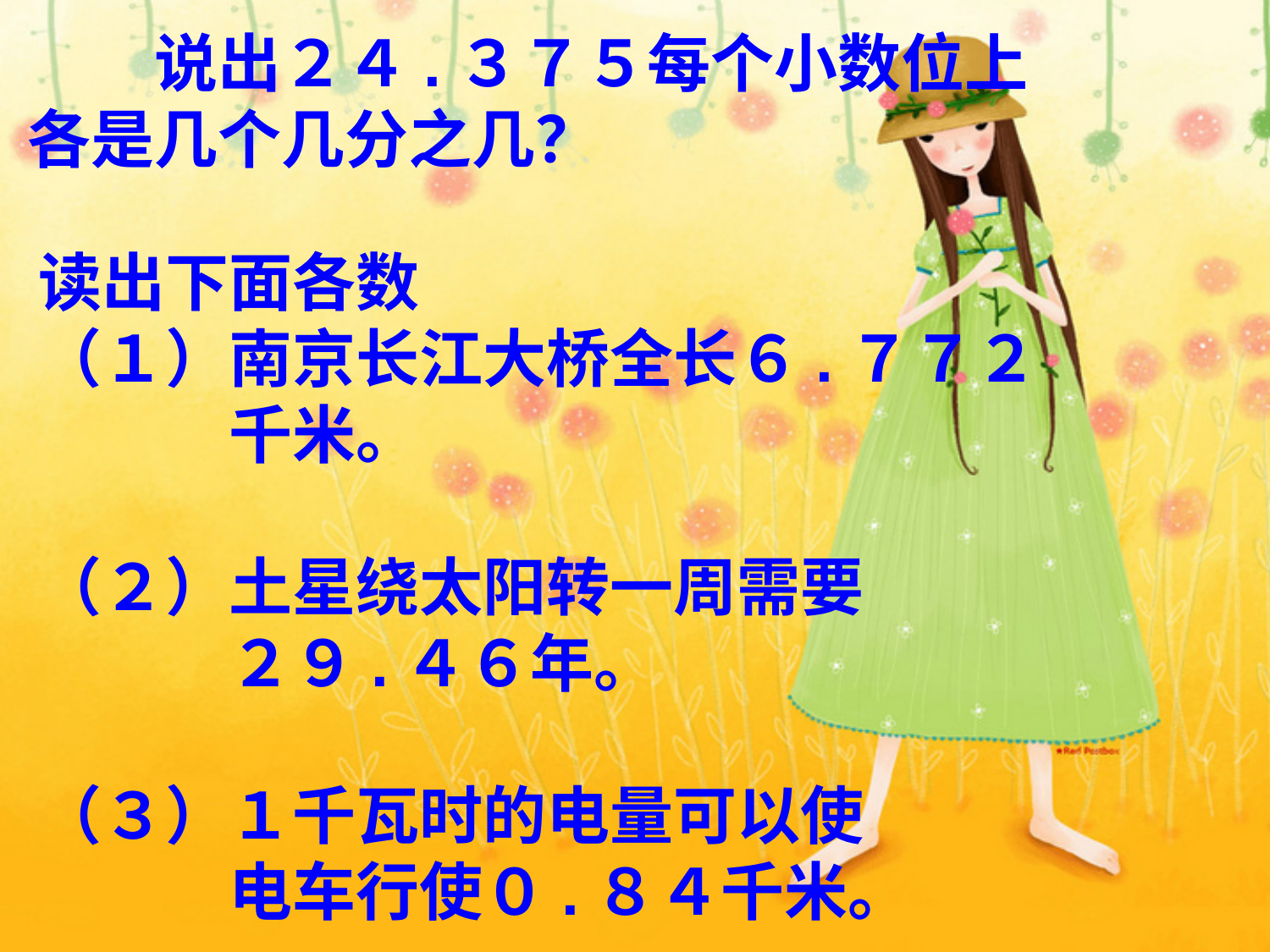

说出２４.３７５每个小数位上
各是几个几分之几？
读出下面各数
（１）南京长江大桥全长６.７７２
　　　千米。

（２）土星绕太阳转一周需要
　　　２９.４６年。

（３）１千瓦时的电量可以使
　　　电车行使０.８４千米。